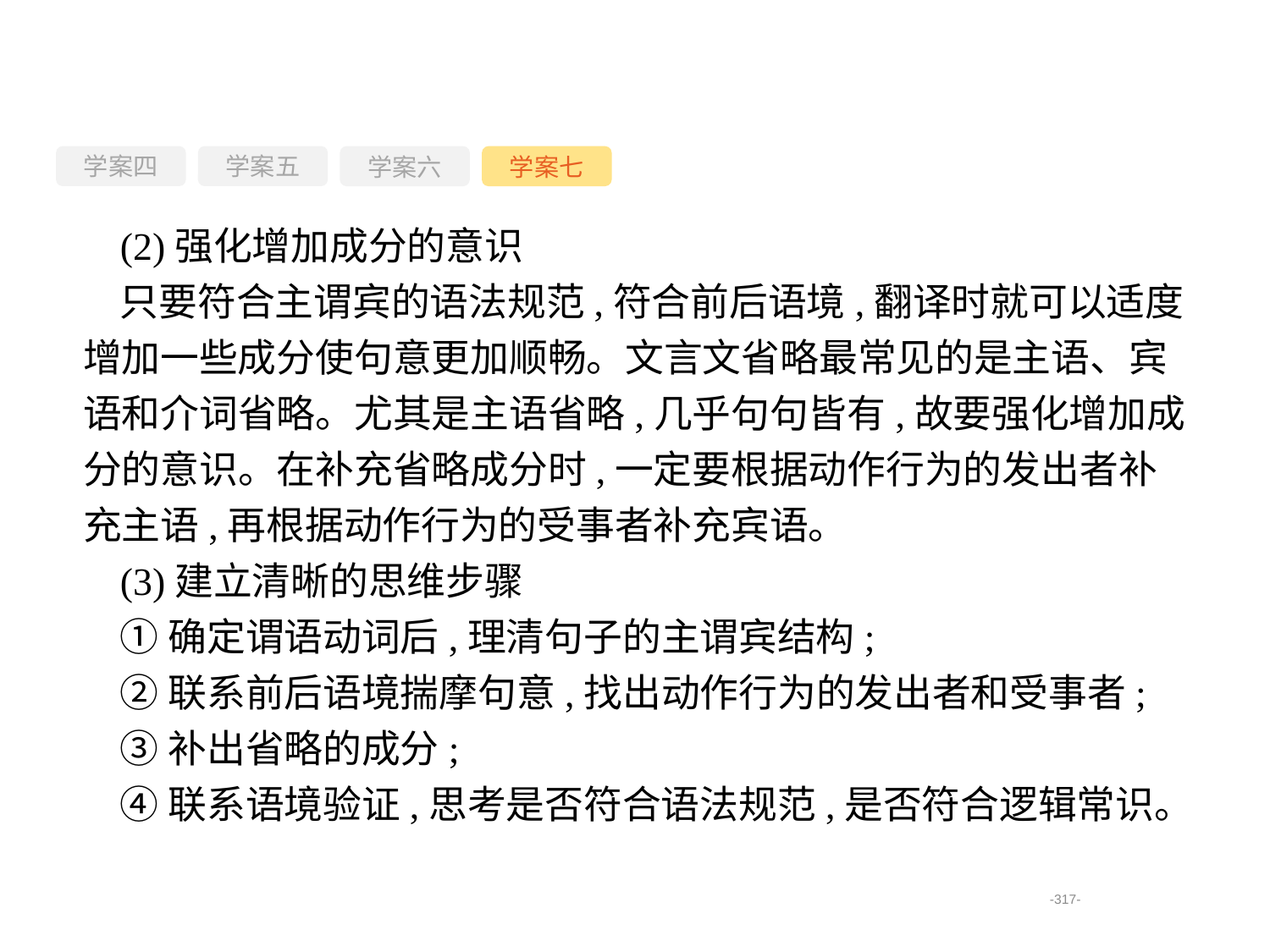

学案四
学案六
学案七
学案五
(2)强化增加成分的意识
只要符合主谓宾的语法规范,符合前后语境,翻译时就可以适度增加一些成分使句意更加顺畅。文言文省略最常见的是主语、宾语和介词省略。尤其是主语省略,几乎句句皆有,故要强化增加成分的意识。在补充省略成分时,一定要根据动作行为的发出者补充主语,再根据动作行为的受事者补充宾语。
(3)建立清晰的思维步骤
①确定谓语动词后,理清句子的主谓宾结构;
②联系前后语境揣摩句意,找出动作行为的发出者和受事者;
③补出省略的成分;
④联系语境验证,思考是否符合语法规范,是否符合逻辑常识。
-317-